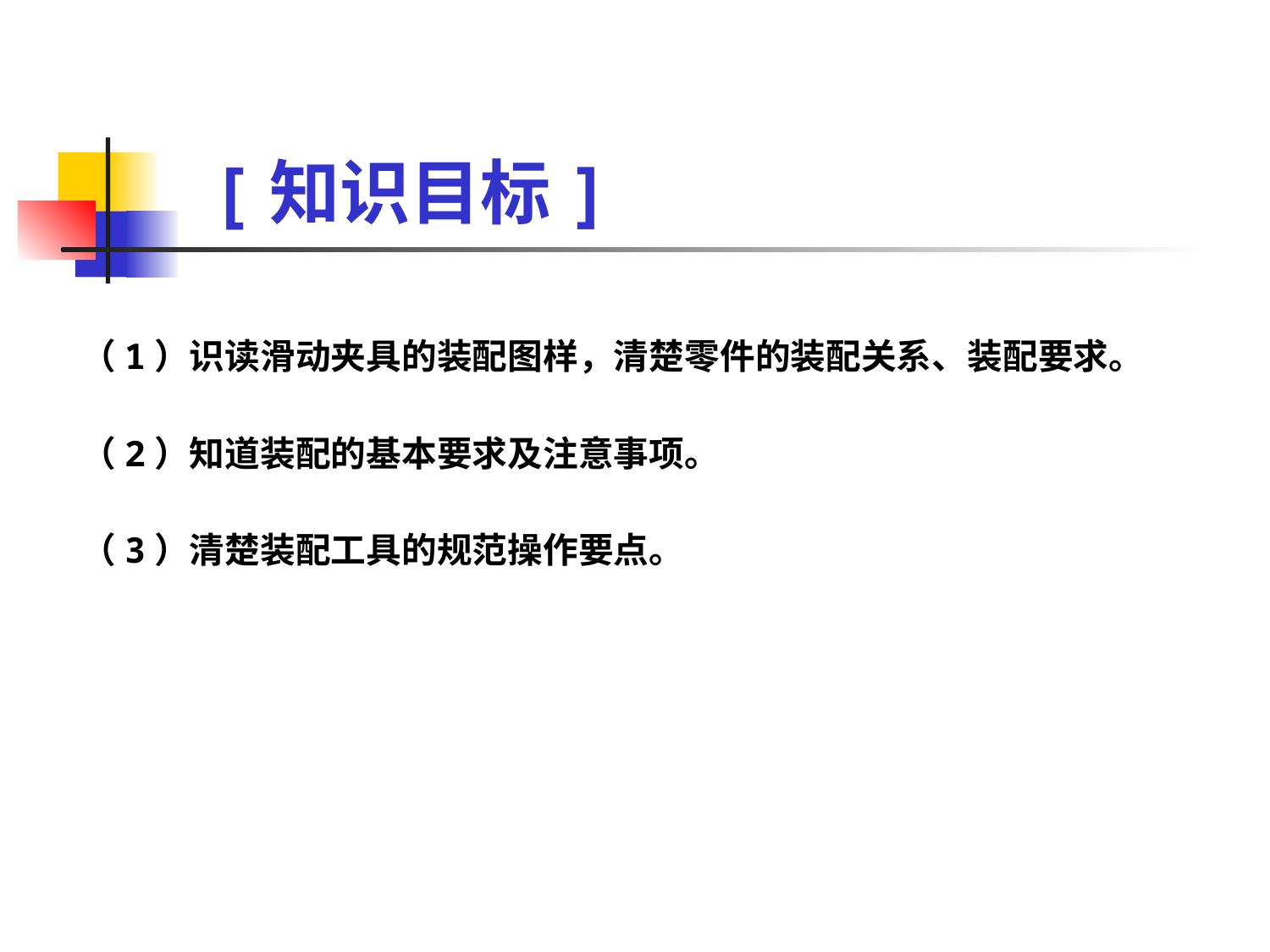

# [知识目标]
（1）识读滑动夹具的装配图样，清楚零件的装配关系、装配要求。
（2）知道装配的基本要求及注意事项。
（3）清楚装配工具的规范操作要点。